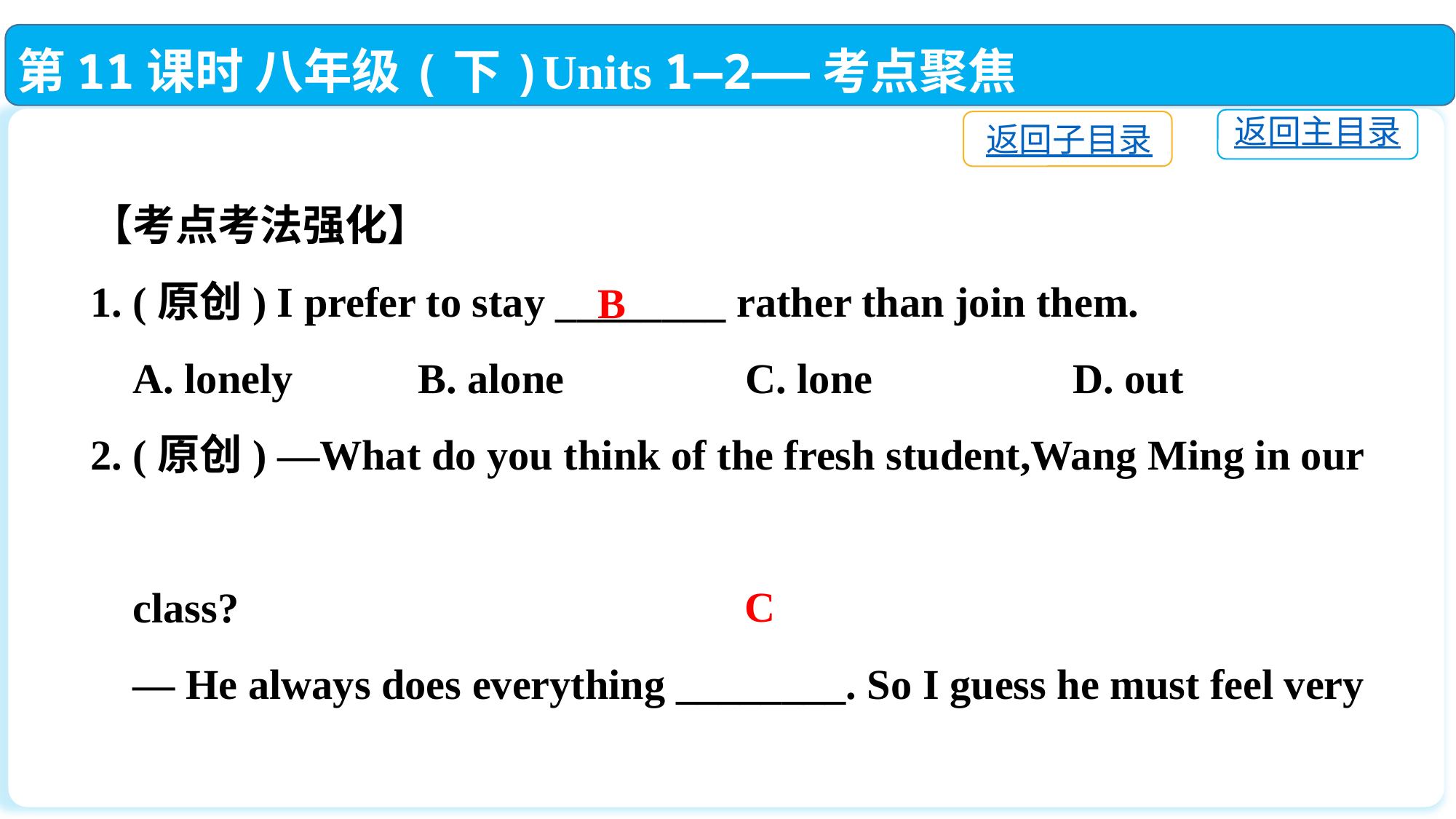

第11课时 八年级(下)Units 1—2——考点聚焦

返回主目录

返回子目录
【考点考法强化】
1. (原创) I prefer to stay ________ rather than join them.
    A. lonely		B. alone		C. lone		D. out
2. (原创) —What do you think of the fresh student,Wang Ming in our
    class?
    — He always does everything ________. So I guess he must feel very
    ________.
   A. alone; alone	B. lonely; lonely	C. alone; lonely	D. lonely; alone
B
C